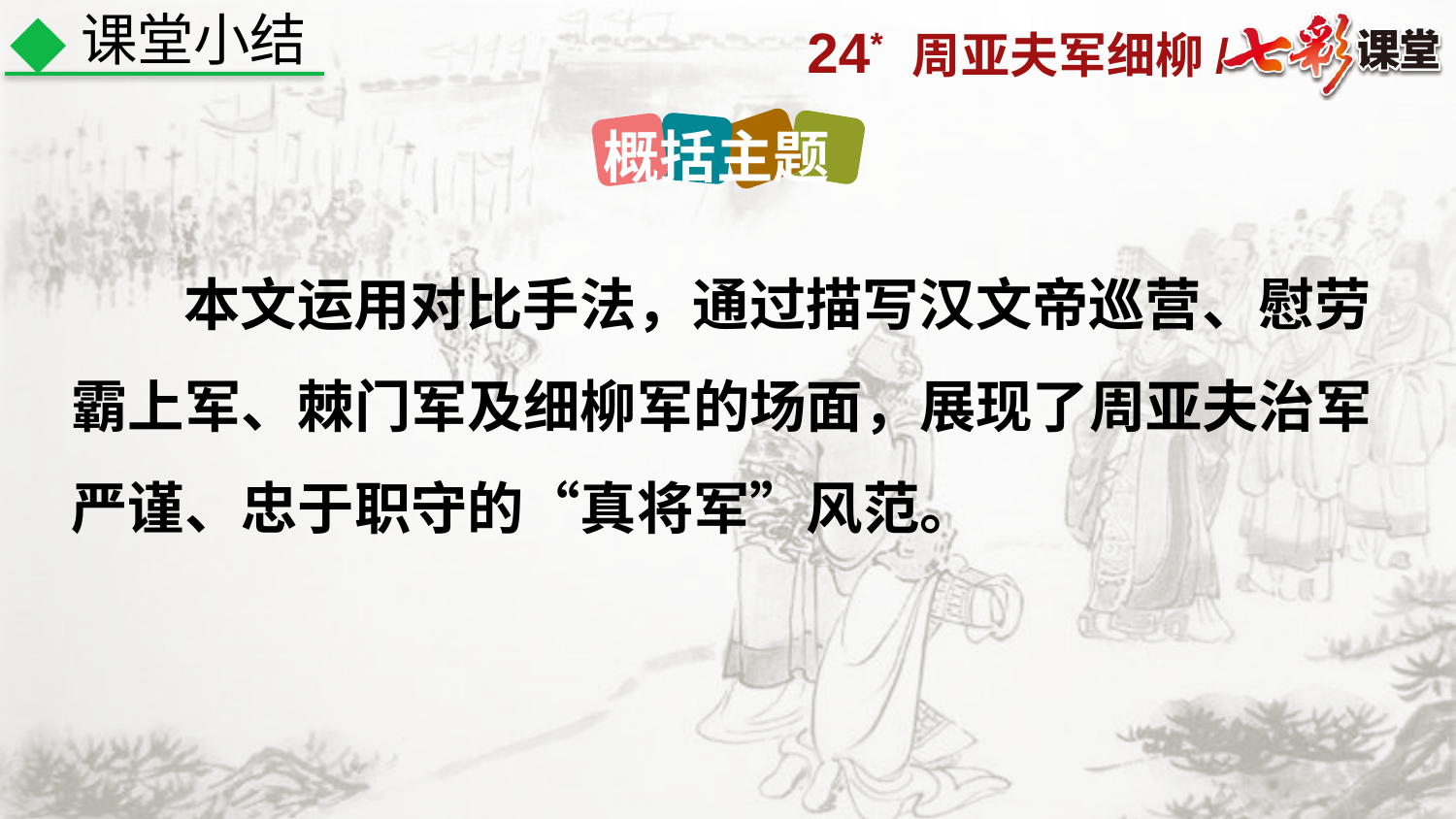

课堂小结

概括主题

 本文运用对比手法，通过描写汉文帝巡营、慰劳霸上军、棘门军及细柳军的场面，展现了周亚夫治军严谨、忠于职守的“真将军”风范。